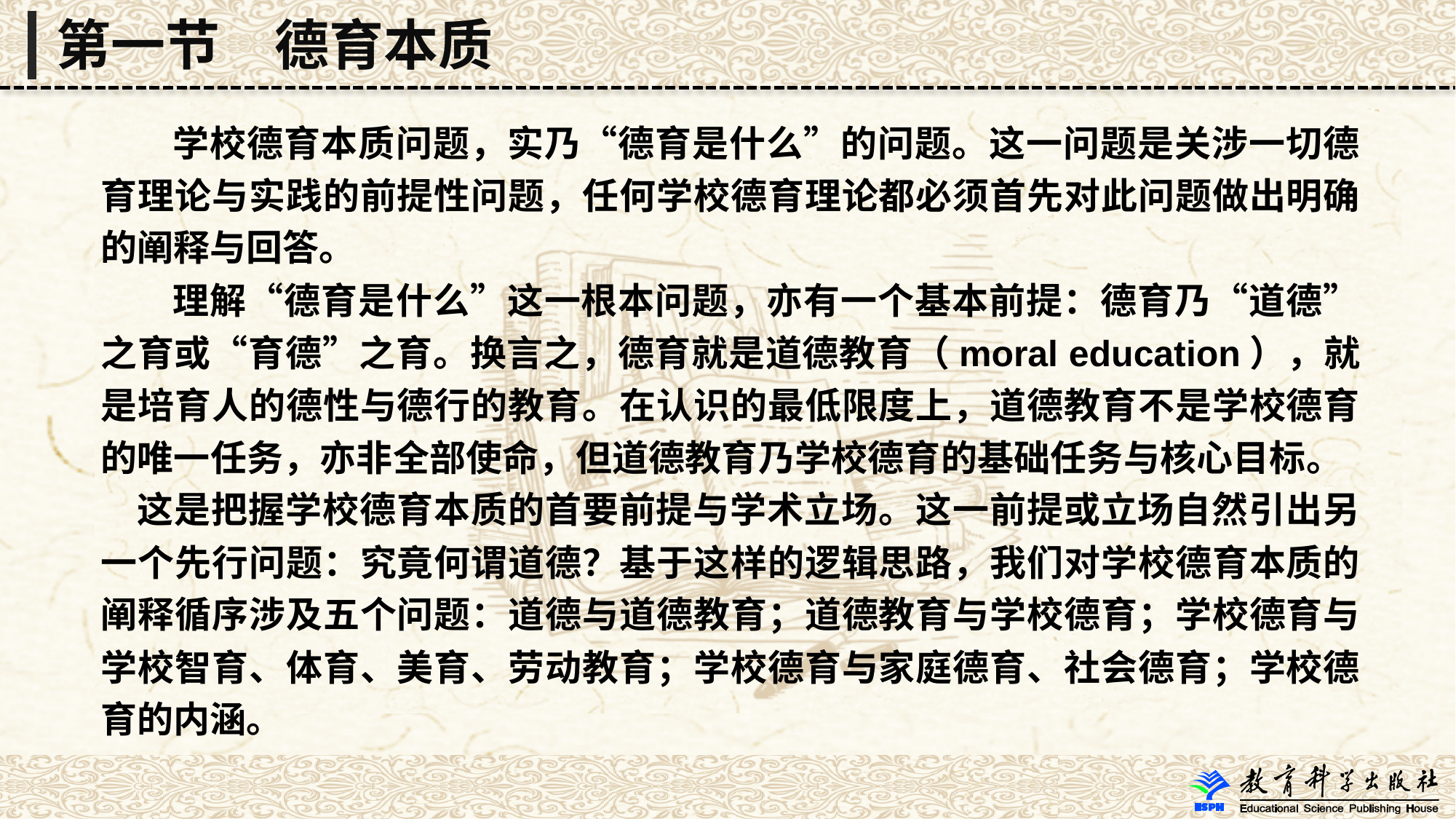

第一节　德育本质
       学校德育本质问题，实乃“德育是什么”的问题。这一问题是关涉一切德育理论与实践的前提性问题，任何学校德育理论都必须首先对此问题做出明确的阐释与回答。
       理解“德育是什么”这一根本问题，亦有一个基本前提：德育乃“道德”之育或“育德”之育。换言之，德育就是道德教育（moral education），就是培育人的德性与德行的教育。在认识的最低限度上，道德教育不是学校德育的唯一任务，亦非全部使命，但道德教育乃学校德育的基础任务与核心目标。       这是把握学校德育本质的首要前提与学术立场。这一前提或立场自然引出另一个先行问题：究竟何谓道德？基于这样的逻辑思路，我们对学校德育本质的阐释循序涉及五个问题：道德与道德教育；道德教育与学校德育；学校德育与学校智育、体育、美育、劳动教育；学校德育与家庭德育、社会德育；学校德育的内涵。